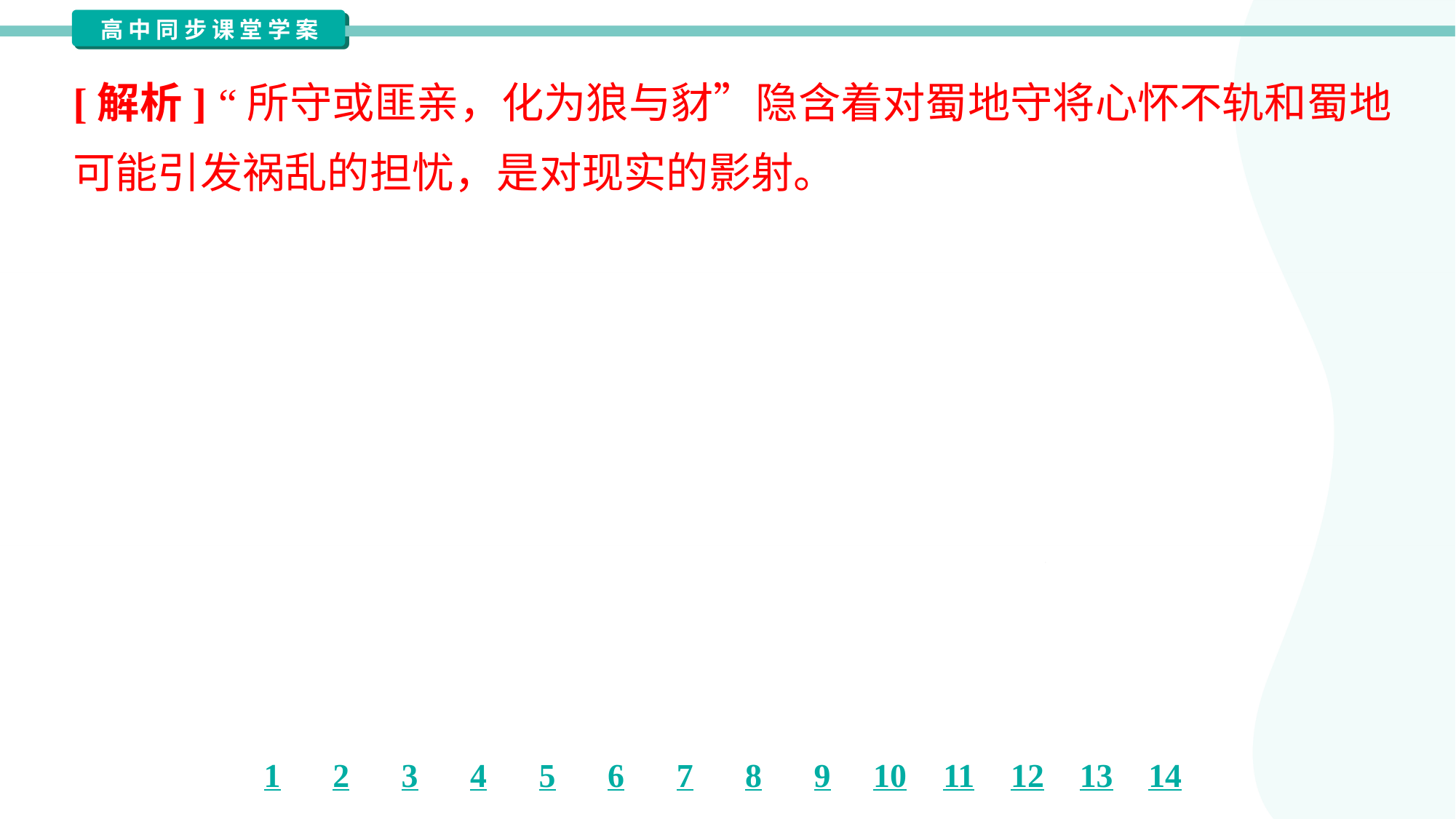

[解析] “所守或匪亲，化为狼与豺”隐含着对蜀地守将心怀不轨和蜀地
可能引发祸乱的担忧，是对现实的影射。